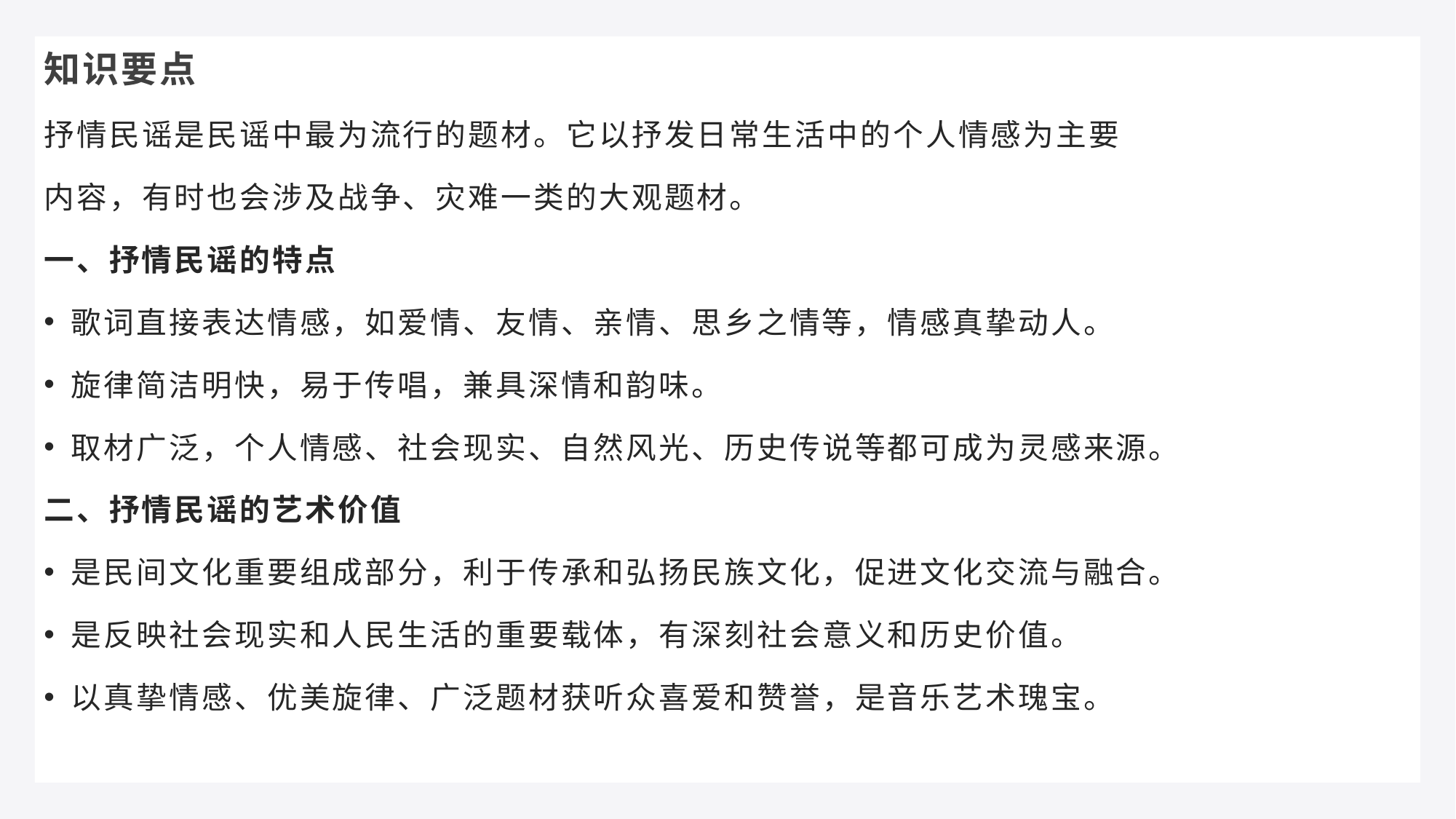

知识要点
抒情民谣是民谣中最为流行的题材。它以抒发日常生活中的个人情感为主要
内容，有时也会涉及战争、灾难一类的大观题材。
一、抒情民谣的特点
歌词直接表达情感，如爱情、友情、亲情、思乡之情等，情感真挚动人。
旋律简洁明快，易于传唱，兼具深情和韵味。
取材广泛，个人情感、社会现实、自然风光、历史传说等都可成为灵感来源。
二、抒情民谣的艺术价值
是民间文化重要组成部分，利于传承和弘扬民族文化，促进文化交流与融合。
是反映社会现实和人民生活的重要载体，有深刻社会意义和历史价值。
以真挚情感、优美旋律、广泛题材获听众喜爱和赞誉，是音乐艺术瑰宝。